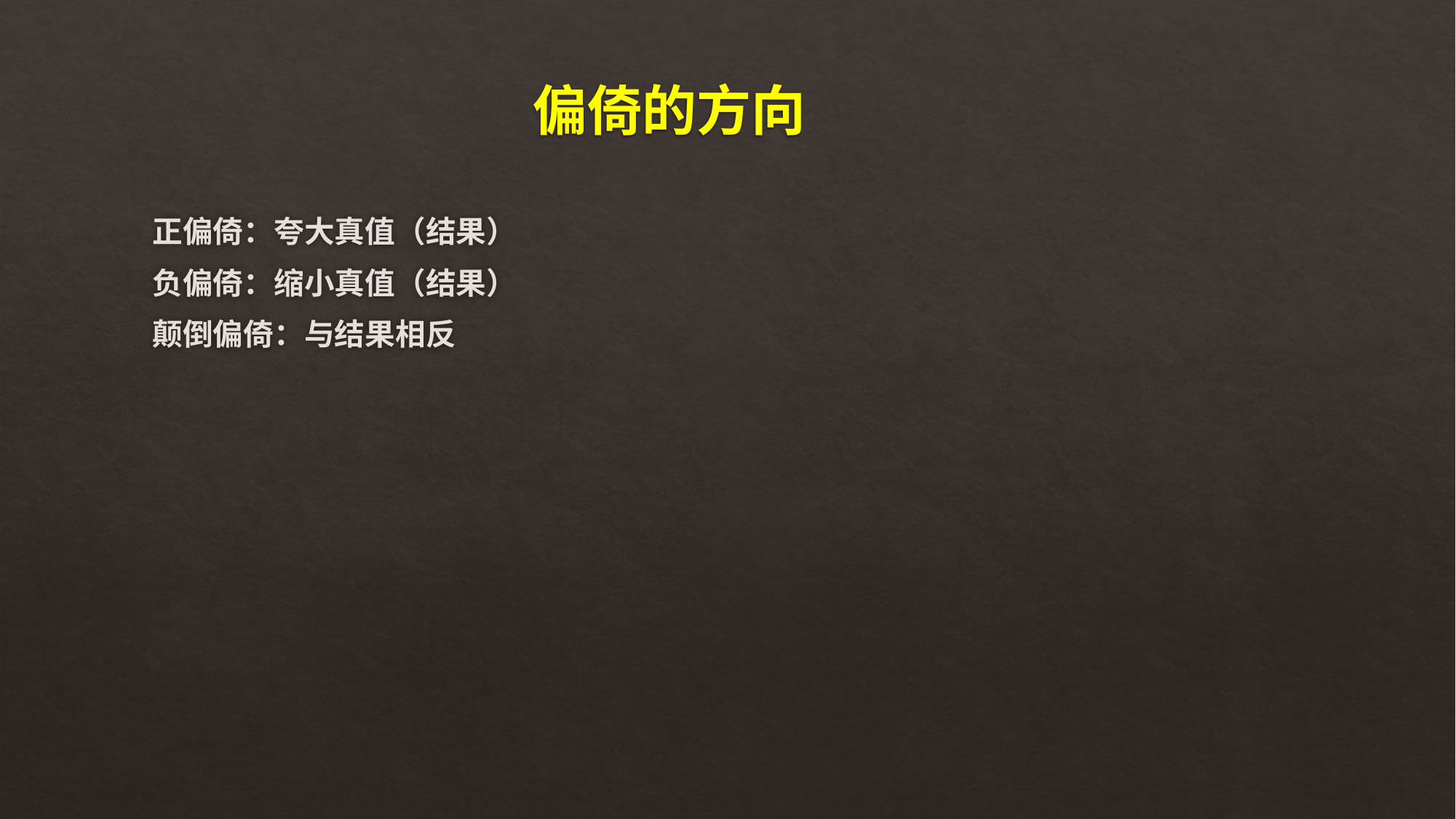

# 偏倚的方向
   正偏倚：夸大真值（结果）
   负偏倚：缩小真值（结果）
   颠倒偏倚：与结果相反